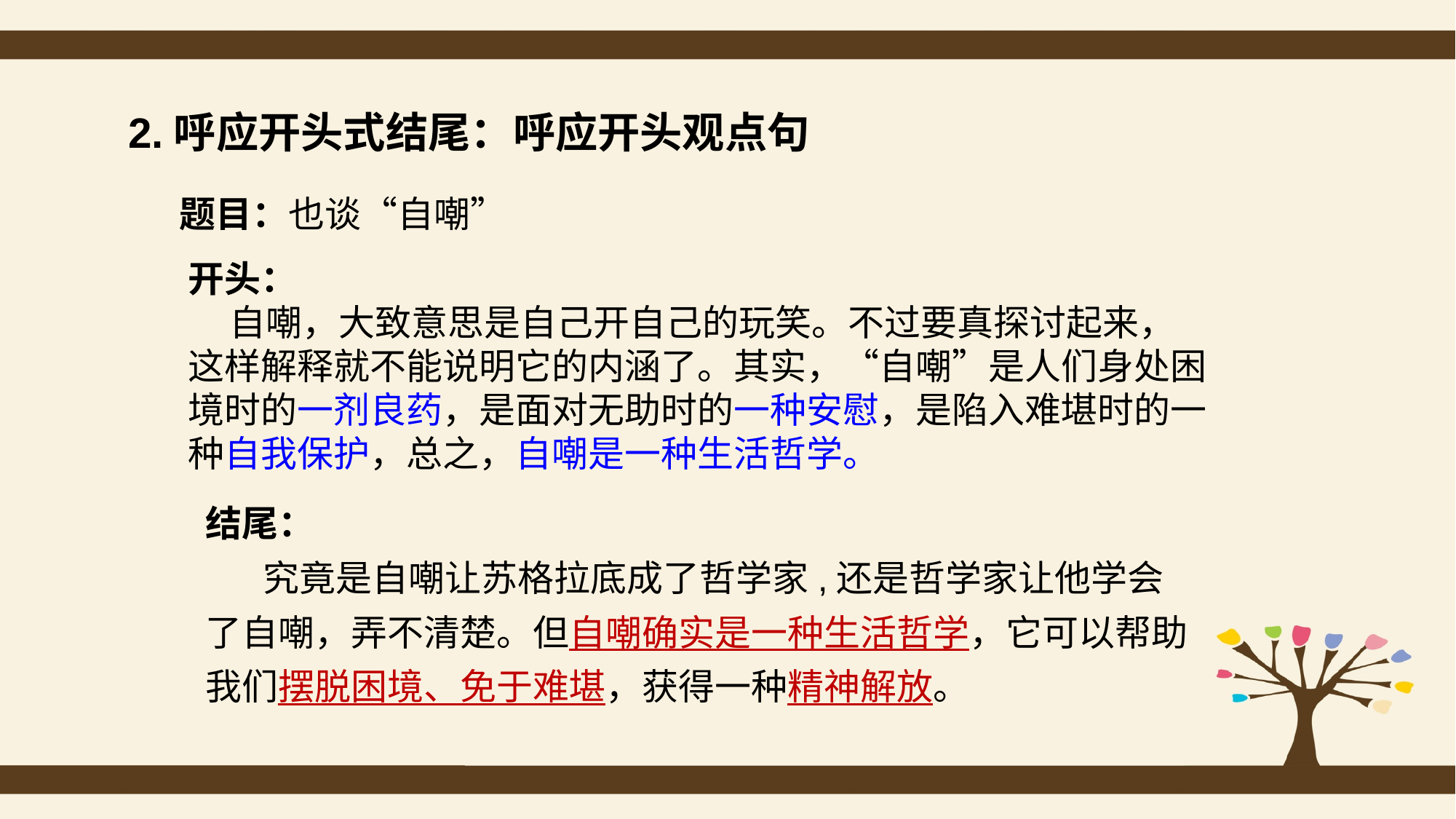

2.呼应开头式结尾：呼应开头观点句
题目：也谈“自嘲”
开头：
    自嘲，大致意思是自己开自己的玩笑。不过要真探讨起来，这样解释就不能说明它的内涵了。其实，“自嘲”是人们身处困境时的一剂良药，是面对无助时的一种安慰，是陷入难堪时的一种自我保护，总之，自嘲是一种生活哲学。
结尾：
      究竟是自嘲让苏格拉底成了哲学家,还是哲学家让他学会了自嘲，弄不清楚。但自嘲确实是一种生活哲学，它可以帮助我们摆脱困境、免于难堪，获得一种精神解放。